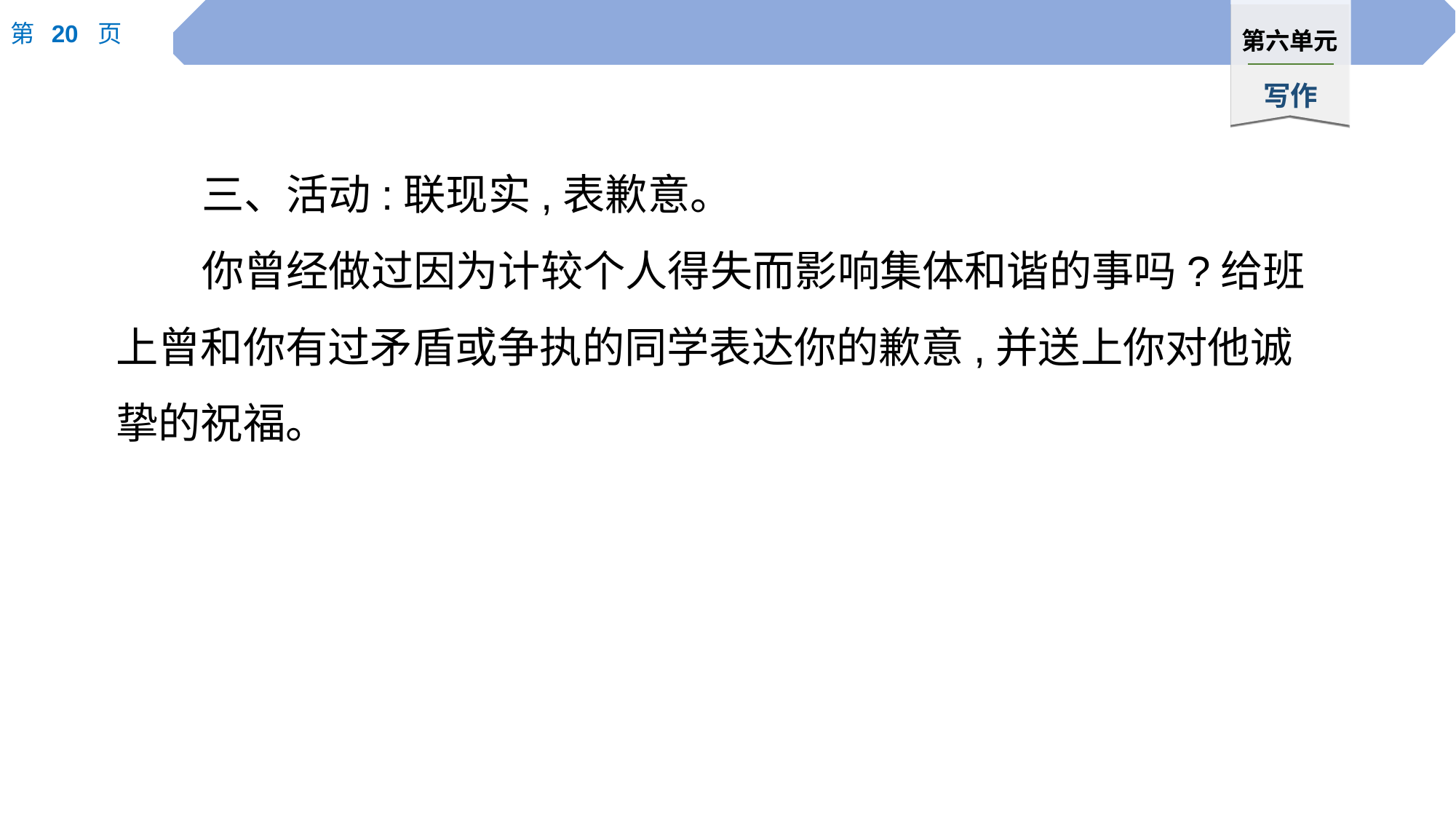

三、活动:联现实,表歉意。
你曾经做过因为计较个人得失而影响集体和谐的事吗?给班上曾和你有过矛盾或争执的同学表达你的歉意,并送上你对他诚挚的祝福。